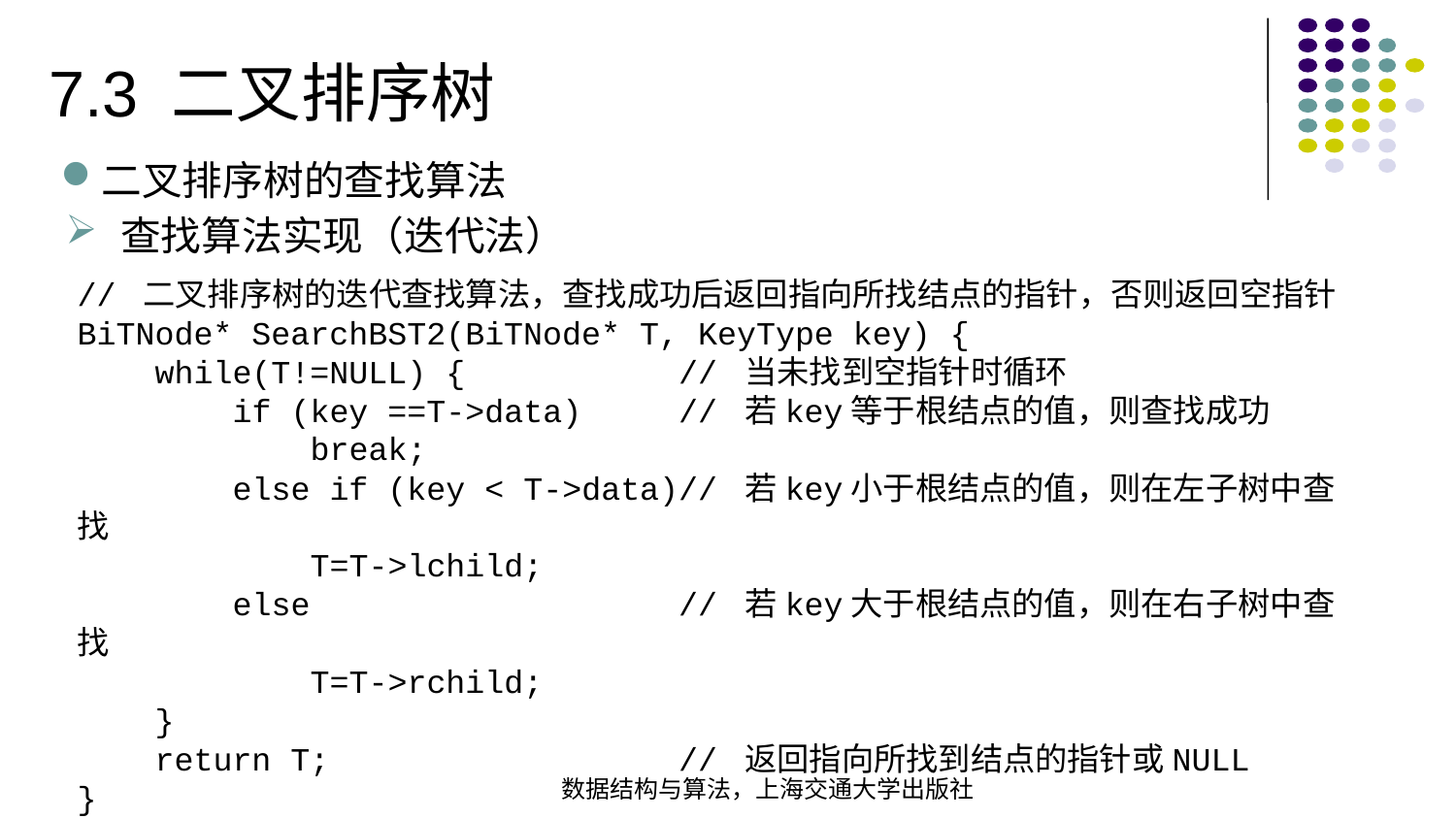

7.3 二叉排序树
二叉排序树的查找算法
查找算法实现（迭代法）
// 二叉排序树的迭代查找算法，查找成功后返回指向所找结点的指针，否则返回空指针BiTNode* SearchBST2(BiTNode* T, KeyType key) {    while(T!=NULL) {           // 当未找到空指针时循环         if (key ==T->data)     // 若key等于根结点的值，则查找成功            break;        else if (key < T->data)// 若key小于根结点的值，则在左子树中查找            T=T->lchild;            else                   // 若key大于根结点的值，则在右子树中查找            T=T->rchild;    }    return T;                  // 返回指向所找到结点的指针或NULL
}